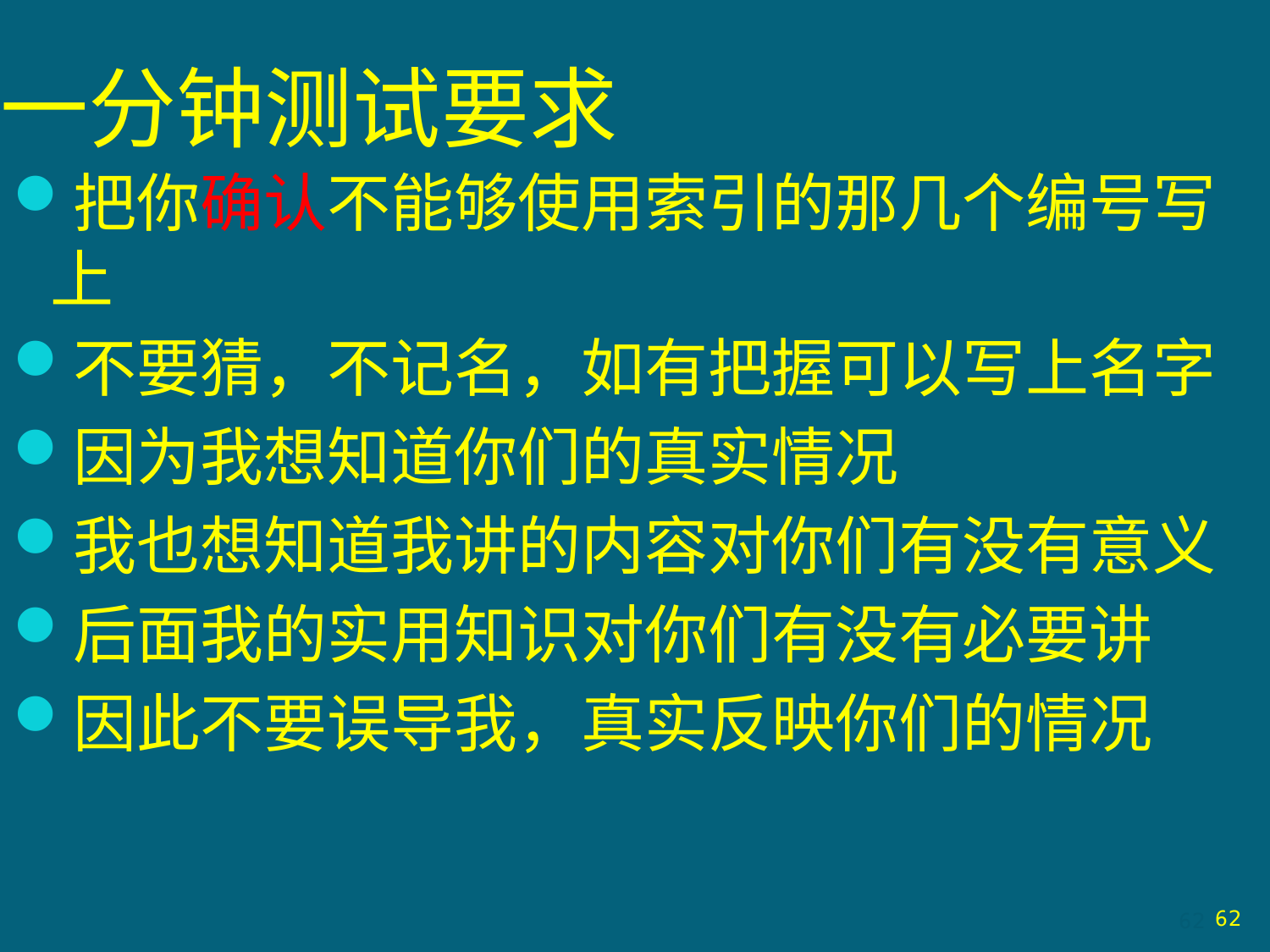

# 一分钟测试要求
把你确认不能够使用索引的那几个编号写上
不要猜，不记名，如有把握可以写上名字
因为我想知道你们的真实情况
我也想知道我讲的内容对你们有没有意义
后面我的实用知识对你们有没有必要讲
因此不要误导我，真实反映你们的情况

62
62